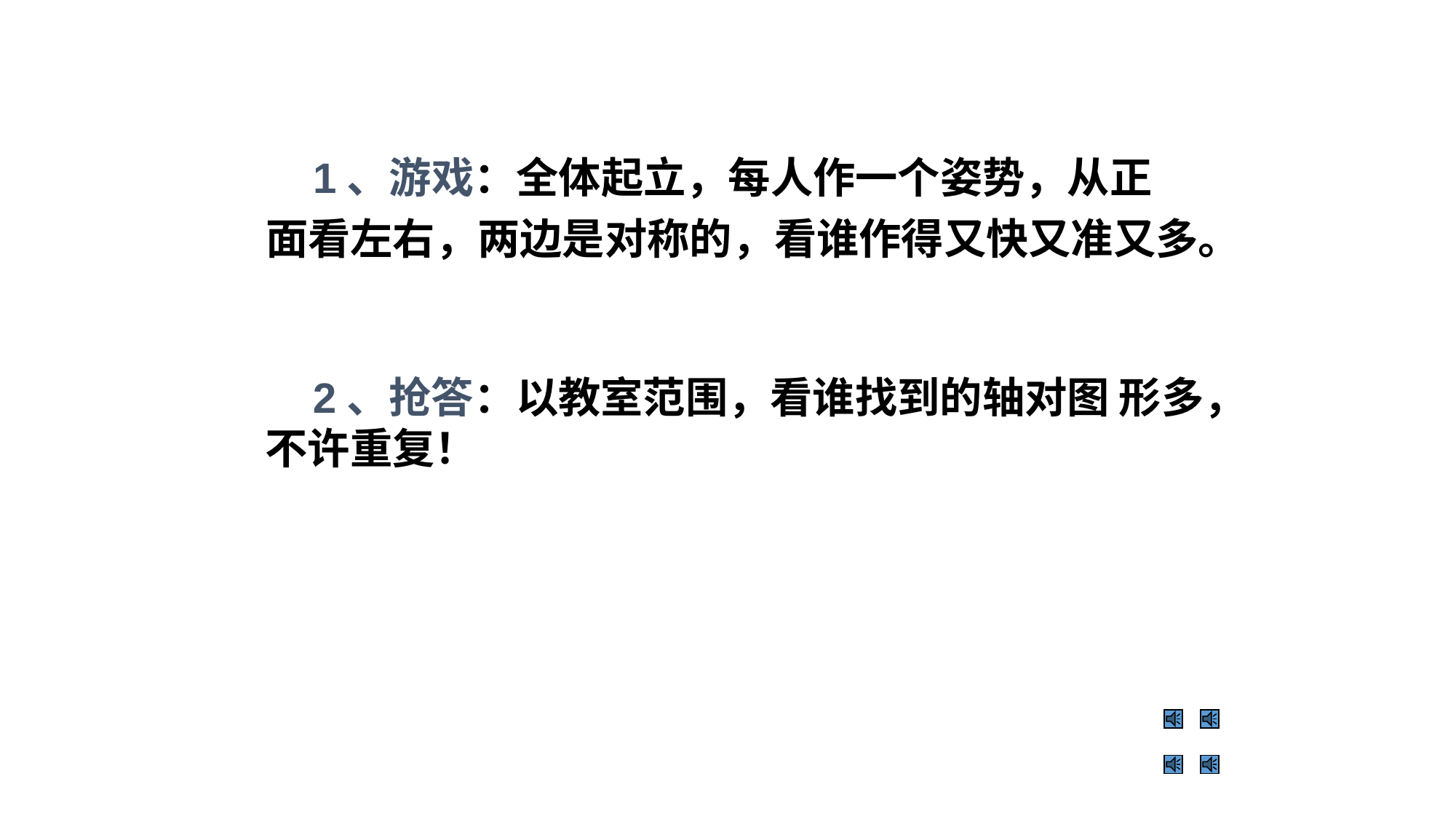

# 1、游戏：全体起立，每人作一个姿势，从正
面看左右，两边是对称的，看谁作得又快又准又多。
    2、抢答：以教室范围，看谁找到的轴对图 形多，不许重复！